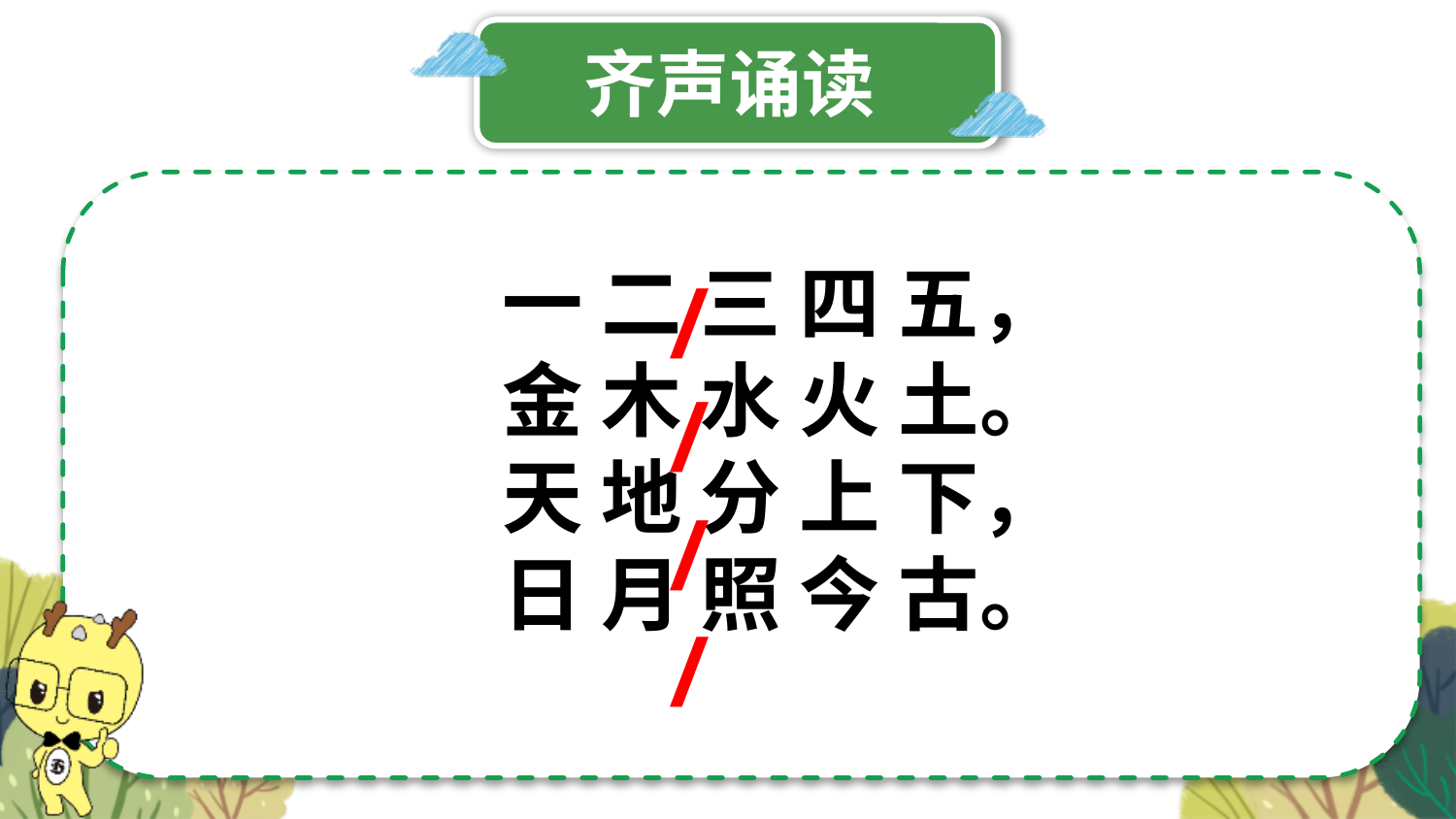

齐声诵读
/
一 二 三 四 五，
金 木 水 火 土。
天 地 分 上 下，
日 月 照 今 古。
/
/
/